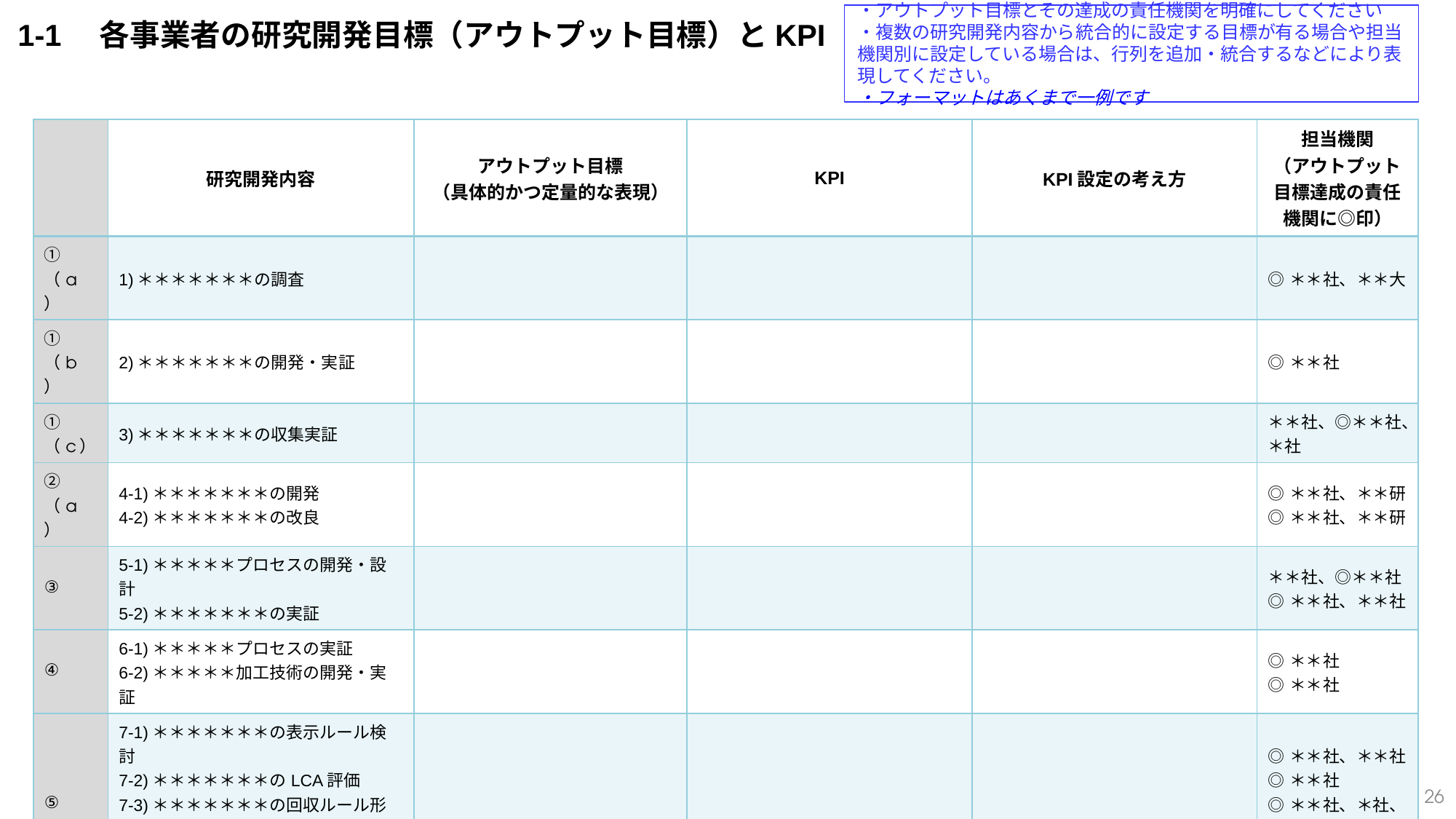

・アウトプット目標とその達成の責任機関を明確にしてください
・複数の研究開発内容から統合的に設定する目標が有る場合や担当機関別に設定している場合は、行列を追加・統合するなどにより表現してください。
・フォーマットはあくまで一例です
1-1　各事業者の研究開発目標（アウトプット目標）とKPI
|  | 研究開発内容 | アウトプット目標 （具体的かつ定量的な表現） | KPI | KPI設定の考え方 | 担当機関 （アウトプット目標達成の責任機関に◎印） |
| --- | --- | --- | --- | --- | --- |
| ①（a） | 1)＊＊＊＊＊＊＊の調査 |  |  |  | ◎＊＊社、＊＊大 |
| ①（b） | 2)＊＊＊＊＊＊＊の開発・実証 |  |  |  | ◎＊＊社 |
| ①（c） | 3)＊＊＊＊＊＊＊の収集実証 |  |  |  | ＊＊社、◎＊＊社、＊社 |
| ②（a） | 4-1)＊＊＊＊＊＊＊の開発 4-2)＊＊＊＊＊＊＊の改良 |  |  |  | ◎＊＊社、＊＊研 ◎＊＊社、＊＊研 |
| ③ | 5-1)＊＊＊＊＊プロセスの開発・設計 5-2)＊＊＊＊＊＊＊の実証 |  |  |  | ＊＊社、◎＊＊社 ◎＊＊社、＊＊社 |
| ④ | 6-1)＊＊＊＊＊プロセスの実証 6-2)＊＊＊＊＊加工技術の開発・実証 |  |  |  | ◎＊＊社 ◎＊＊社 |
| ⑤ | 7-1)＊＊＊＊＊＊＊の表示ルール検討 7-2)＊＊＊＊＊＊＊のLCA評価 7-3)＊＊＊＊＊＊＊の回収ルール形成検討 7-4)＊＊＊＊＊＊＊の標準化提案・標準化活動 |  |  |  | ◎＊＊社、＊＊社 ◎＊＊社 ◎＊＊社、＊社、＊社 ◎＊＊社、＊＊研 |
26